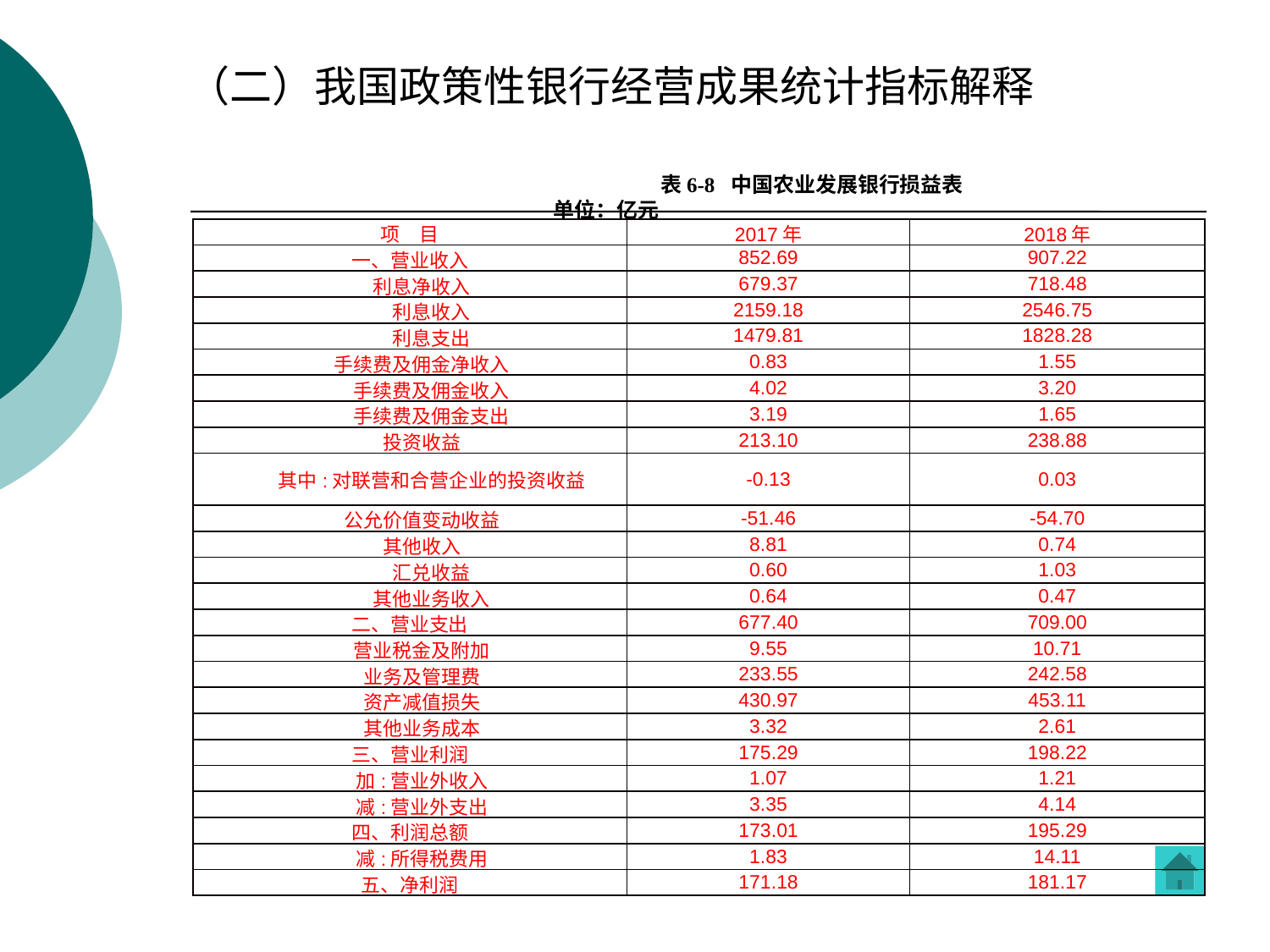

# （二）我国政策性银行经营成果统计指标解释
表6-8  中国农业发展银行损益表                             单位：亿元
| 项　目 | 2017年 | 2018年 |
| --- | --- | --- |
| 一、营业收入 | 852.69 | 907.22 |
| 利息净收入 | 679.37 | 718.48 |
| 利息收入 | 2159.18 | 2546.75 |
| 利息支出 | 1479.81 | 1828.28 |
| 手续费及佣金净收入 | 0.83 | 1.55 |
| 手续费及佣金收入 | 4.02 | 3.20 |
| 手续费及佣金支出 | 3.19 | 1.65 |
| 投资收益 | 213.10 | 238.88 |
| 其中:对联营和合营企业的投资收益 | -0.13 | 0.03 |
| 公允价值变动收益 | -51.46 | -54.70 |
| 其他收入 | 8.81 | 0.74 |
| 汇兑收益 | 0.60 | 1.03 |
| 其他业务收入 | 0.64 | 0.47 |
| 二、营业支出 | 677.40 | 709.00 |
| 营业税金及附加 | 9.55 | 10.71 |
| 业务及管理费 | 233.55 | 242.58 |
| 资产减值损失 | 430.97 | 453.11 |
| 其他业务成本 | 3.32 | 2.61 |
| 三、营业利润 | 175.29 | 198.22 |
| 加:营业外收入 | 1.07 | 1.21 |
| 减:营业外支出 | 3.35 | 4.14 |
| 四、利润总额 | 173.01 | 195.29 |
| 减:所得税费用 | 1.83 | 14.11 |
| 五、净利润 | 171.18 | 181.17 |